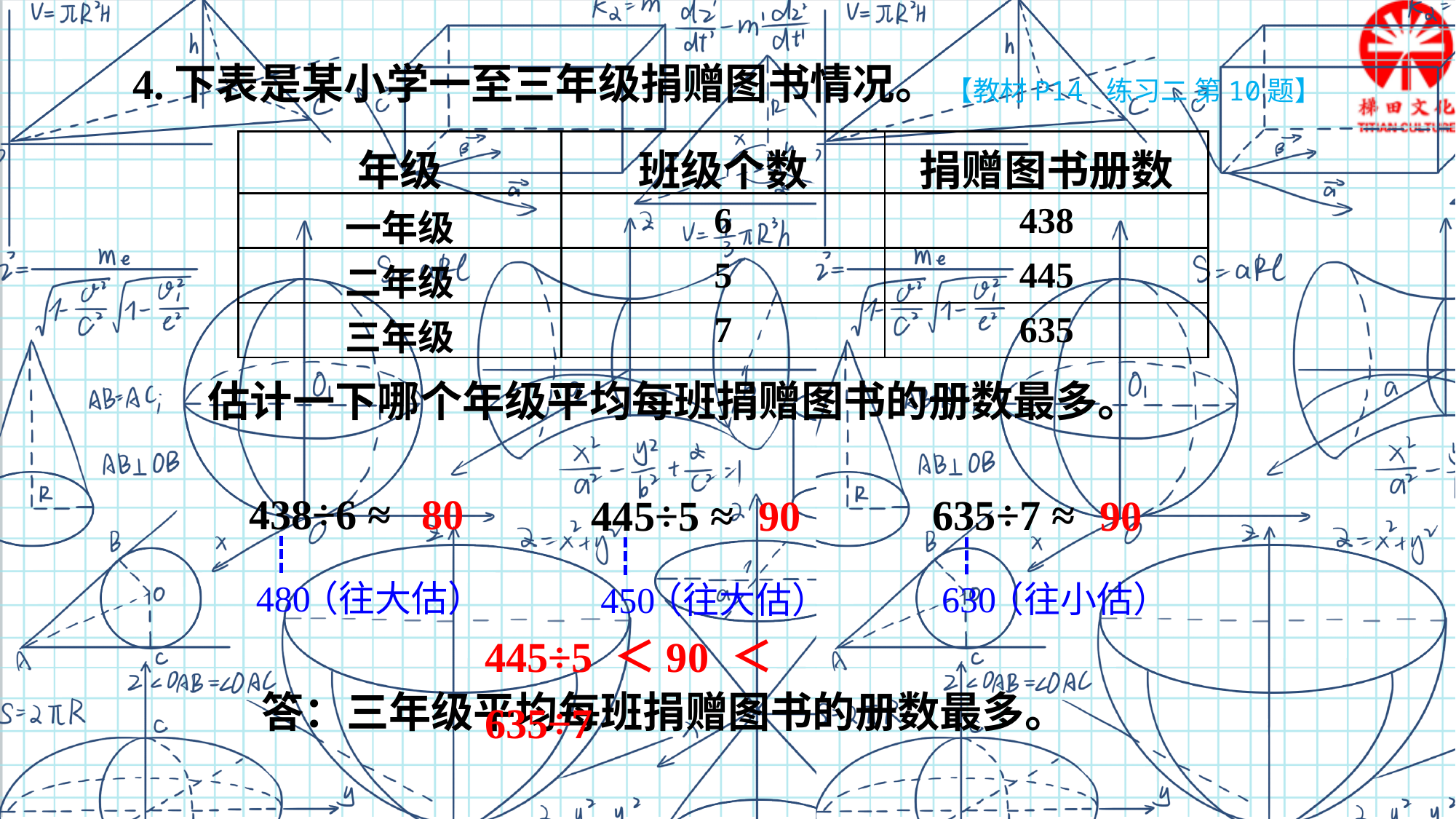

4.下表是某小学一至三年级捐赠图书情况。
【教材P14 练习二 第10题】
| 年级 | 班级个数 | 捐赠图书册数 |
| --- | --- | --- |
| 一年级 | 6 | 438 |
| 二年级 | 5 | 445 |
| 三年级 | 7 | 635 |
估计一下哪个年级平均每班捐赠图书的册数最多。
438÷6 ≈
80
635÷7 ≈
445÷5 ≈
90
90
480
（往大估）
630
（往小估）
450
（往大估）
445÷5 ＜90 ＜ 635÷7
答：三年级平均每班捐赠图书的册数最多。